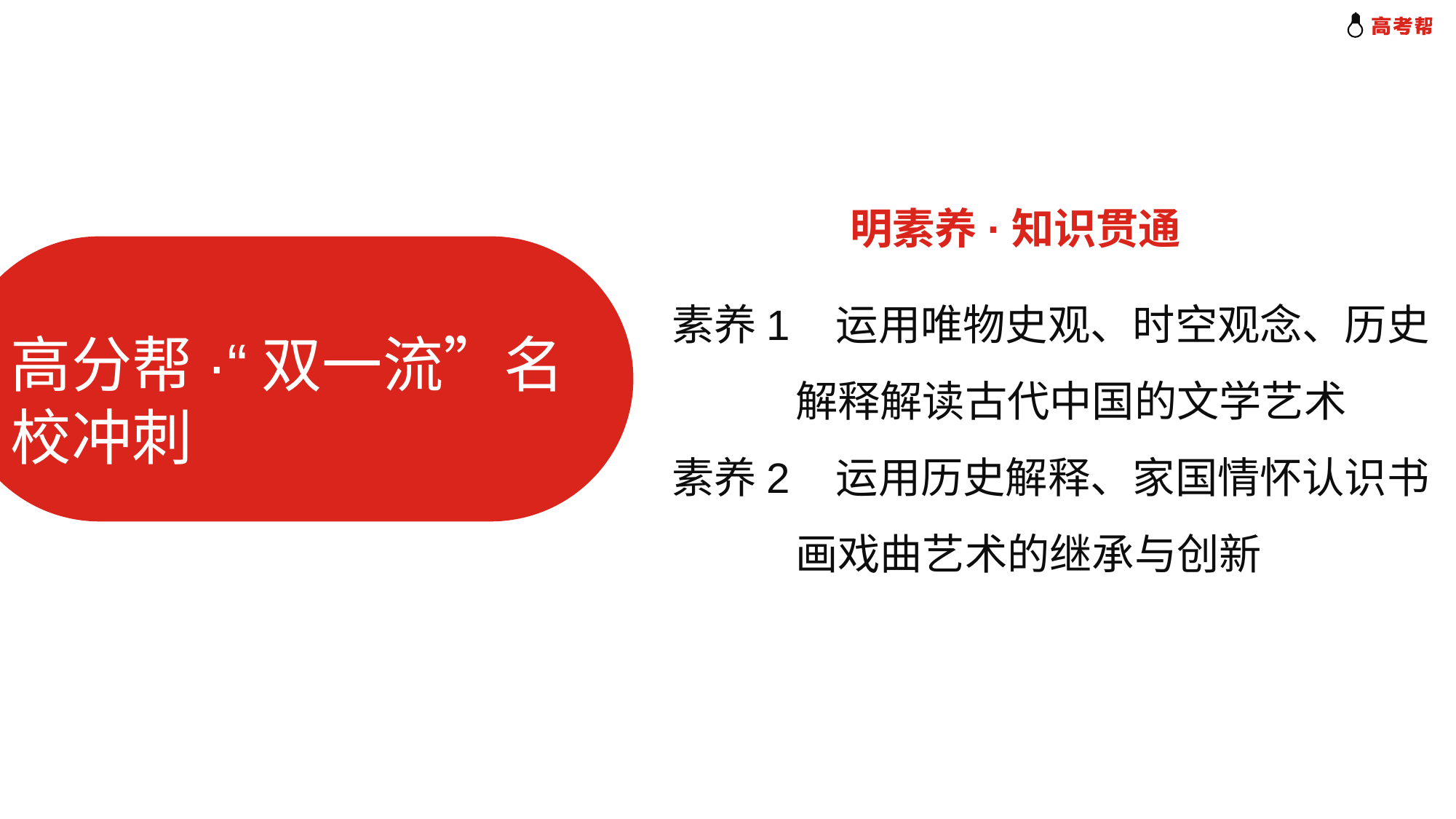

明素养·知识贯通

素养1   运用唯物史观、时空观念、历史
            解释解读古代中国的文学艺术
素养2   运用历史解释、家国情怀认识书
            画戏曲艺术的继承与创新
高分帮·“双一流”名校冲刺